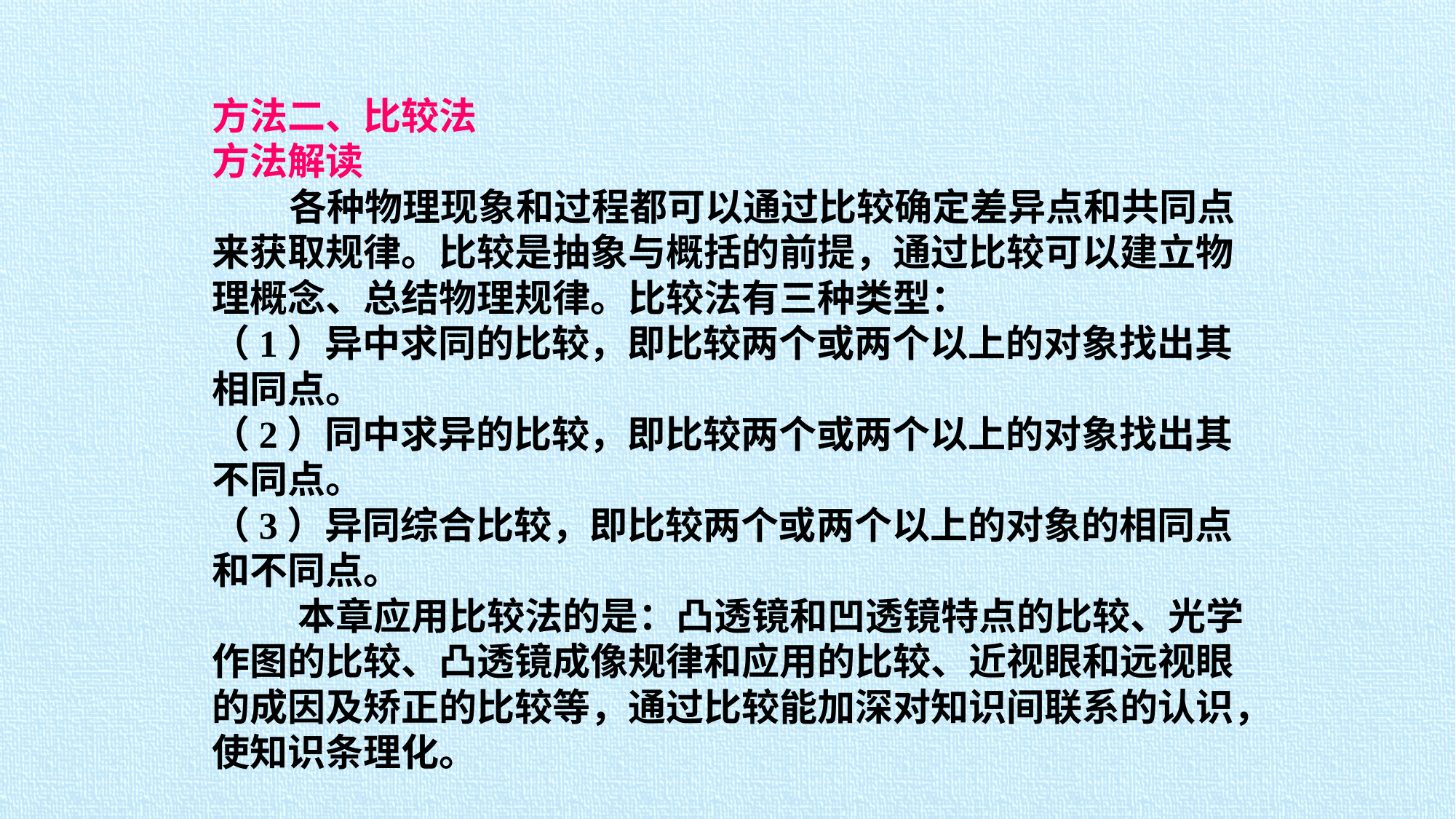

方法二、比较法
方法解读
        各种物理现象和过程都可以通过比较确定差异点和共同点来获取规律。比较是抽象与概括的前提，通过比较可以建立物理概念、总结物理规律。比较法有三种类型：
（1）异中求同的比较，即比较两个或两个以上的对象找出其相同点。
（2）同中求异的比较，即比较两个或两个以上的对象找出其不同点。
（3）异同综合比较，即比较两个或两个以上的对象的相同点和不同点。
         本章应用比较法的是：凸透镜和凹透镜特点的比较、光学作图的比较、凸透镜成像规律和应用的比较、近视眼和远视眼的成因及矫正的比较等，通过比较能加深对知识间联系的认识，使知识条理化。